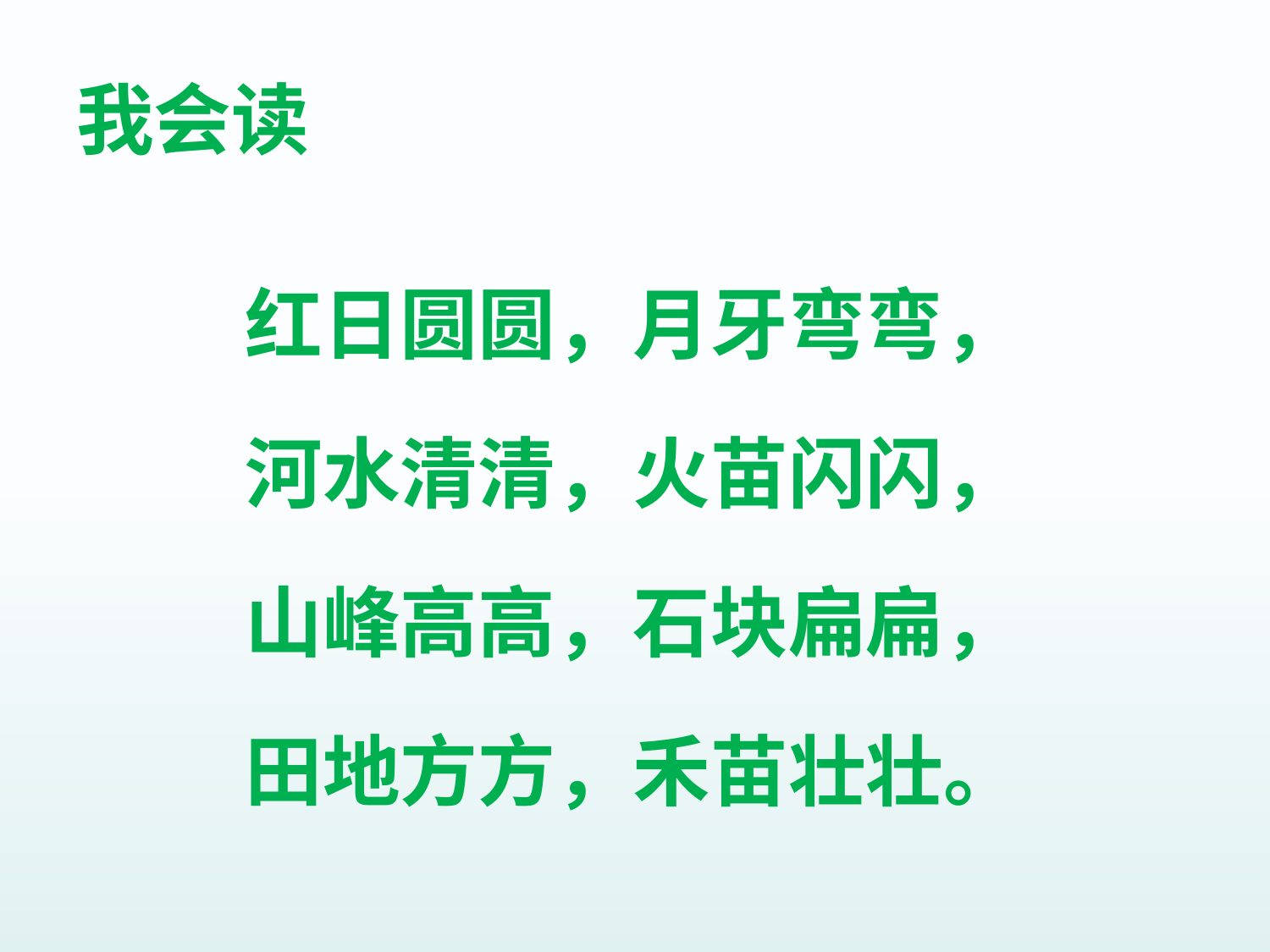

# 我会读
红日圆圆，月牙弯弯，
河水清清，火苗闪闪，
山峰高高，石块扁扁，
田地方方，禾苗壮壮。